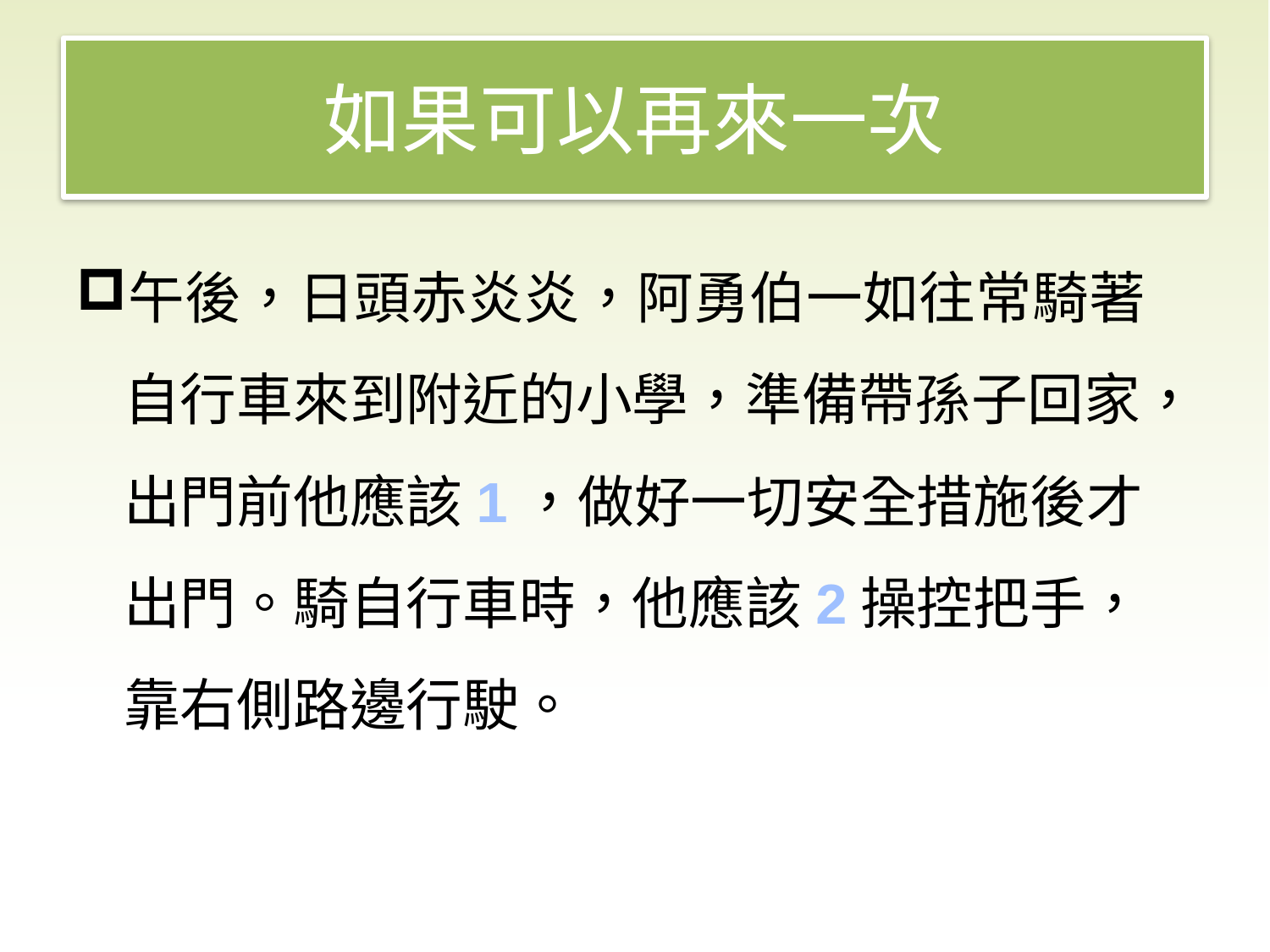

# 如果可以再來一次
午後，日頭赤炎炎，阿勇伯一如往常騎著自行車來到附近的小學，準備帶孫子回家，出門前他應該1，做好一切安全措施後才出門。騎自行車時，他應該2操控把手，靠右側路邊行駛。